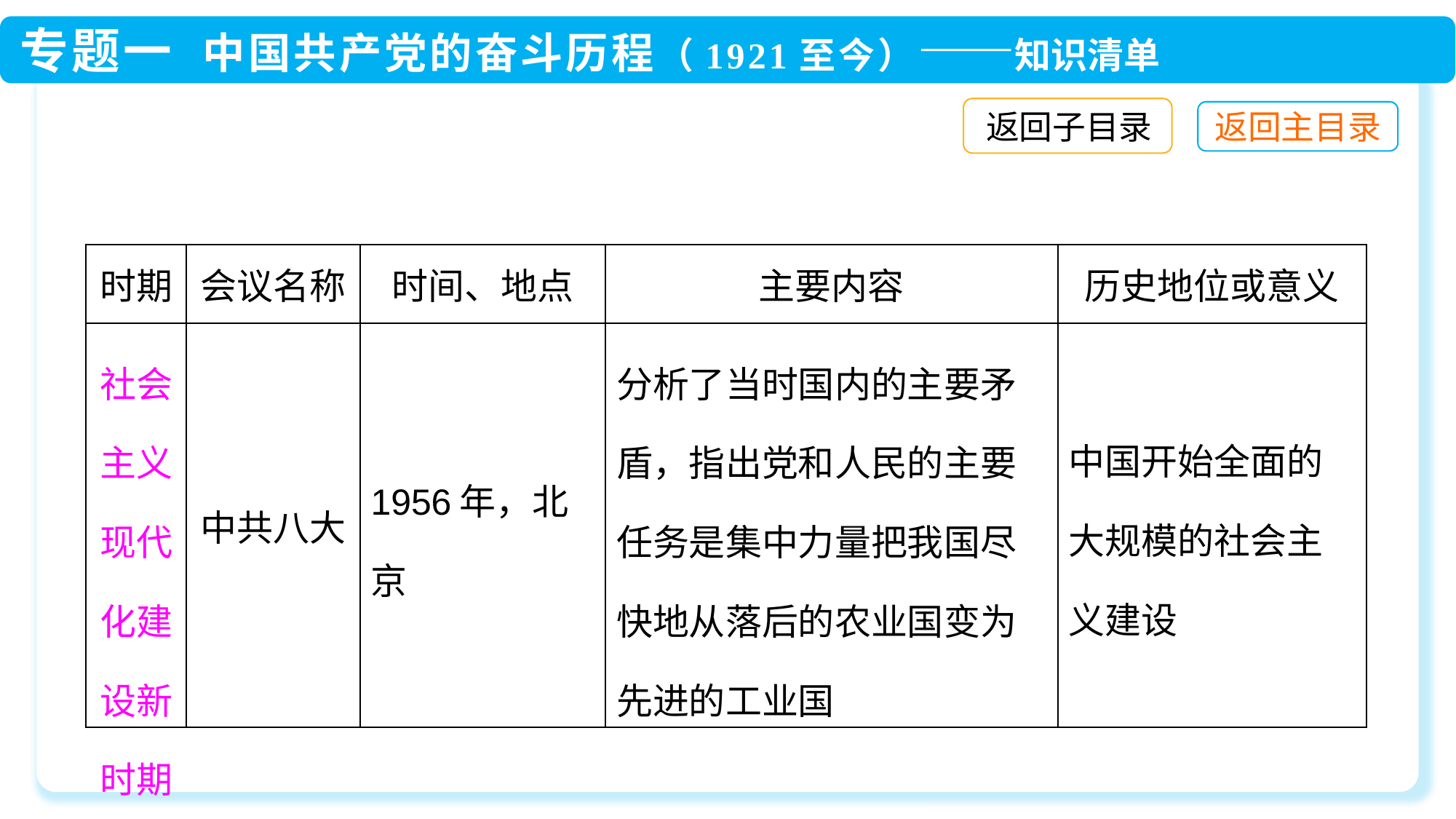

返回子目录
| 时期 | 会议名称 | 时间、地点 | 主要内容 | 历史地位或意义 |
| --- | --- | --- | --- | --- |
| 社会主义现代化建设新时期 | 中共八大 | 1956年，北京 | 分析了当时国内的主要矛盾，指出党和人民的主要任务是集中力量把我国尽快地从落后的农业国变为先进的工业国 | 中国开始全面的大规模的社会主义建设 |